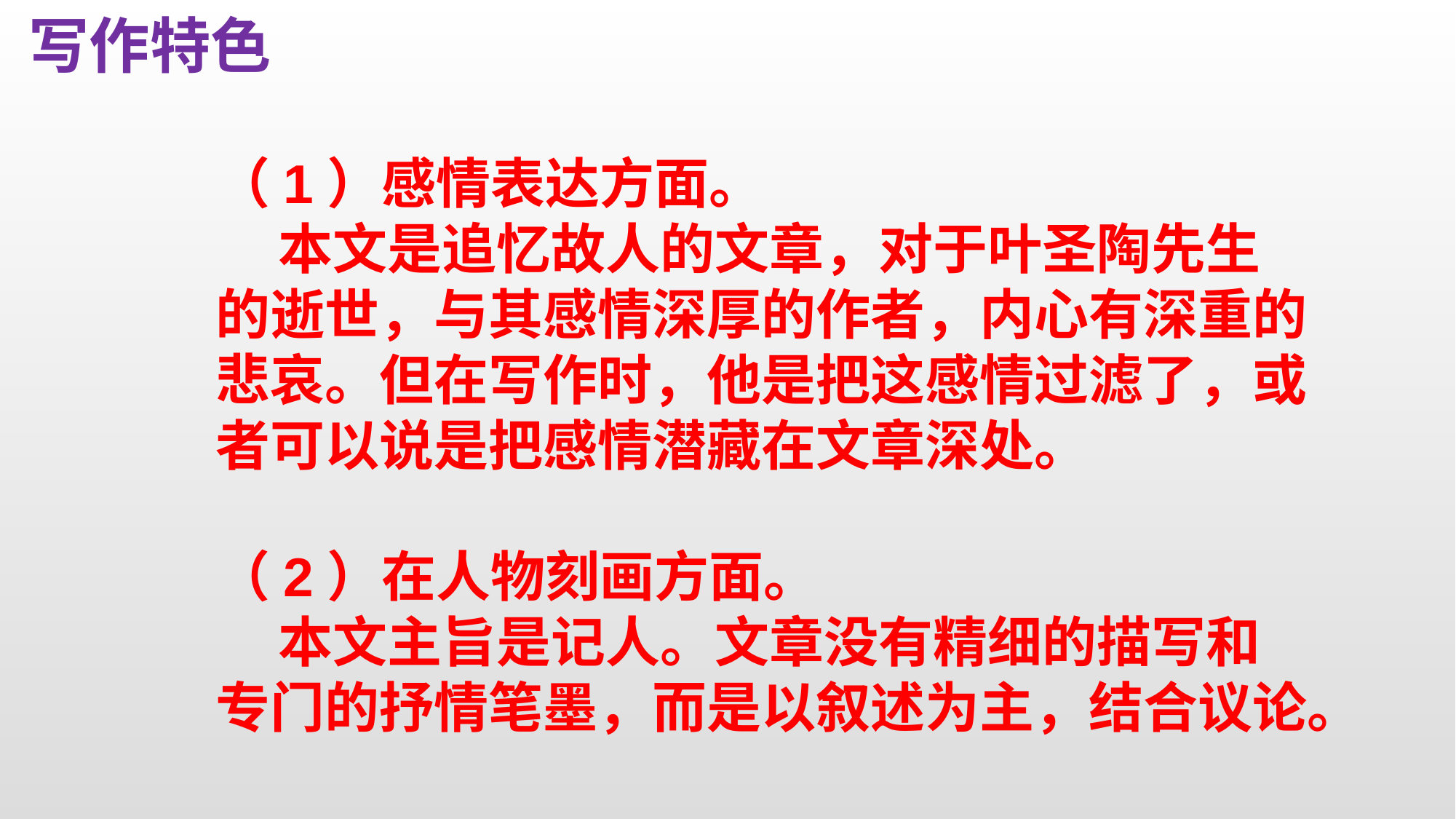

写作特色
（1）感情表达方面。
    本文是追忆故人的文章，对于叶圣陶先生的逝世，与其感情深厚的作者，内心有深重的悲哀。但在写作时，他是把这感情过滤了，或者可以说是把感情潜藏在文章深处。

（2）在人物刻画方面。
    本文主旨是记人。文章没有精细的描写和专门的抒情笔墨，而是以叙述为主，结合议论。